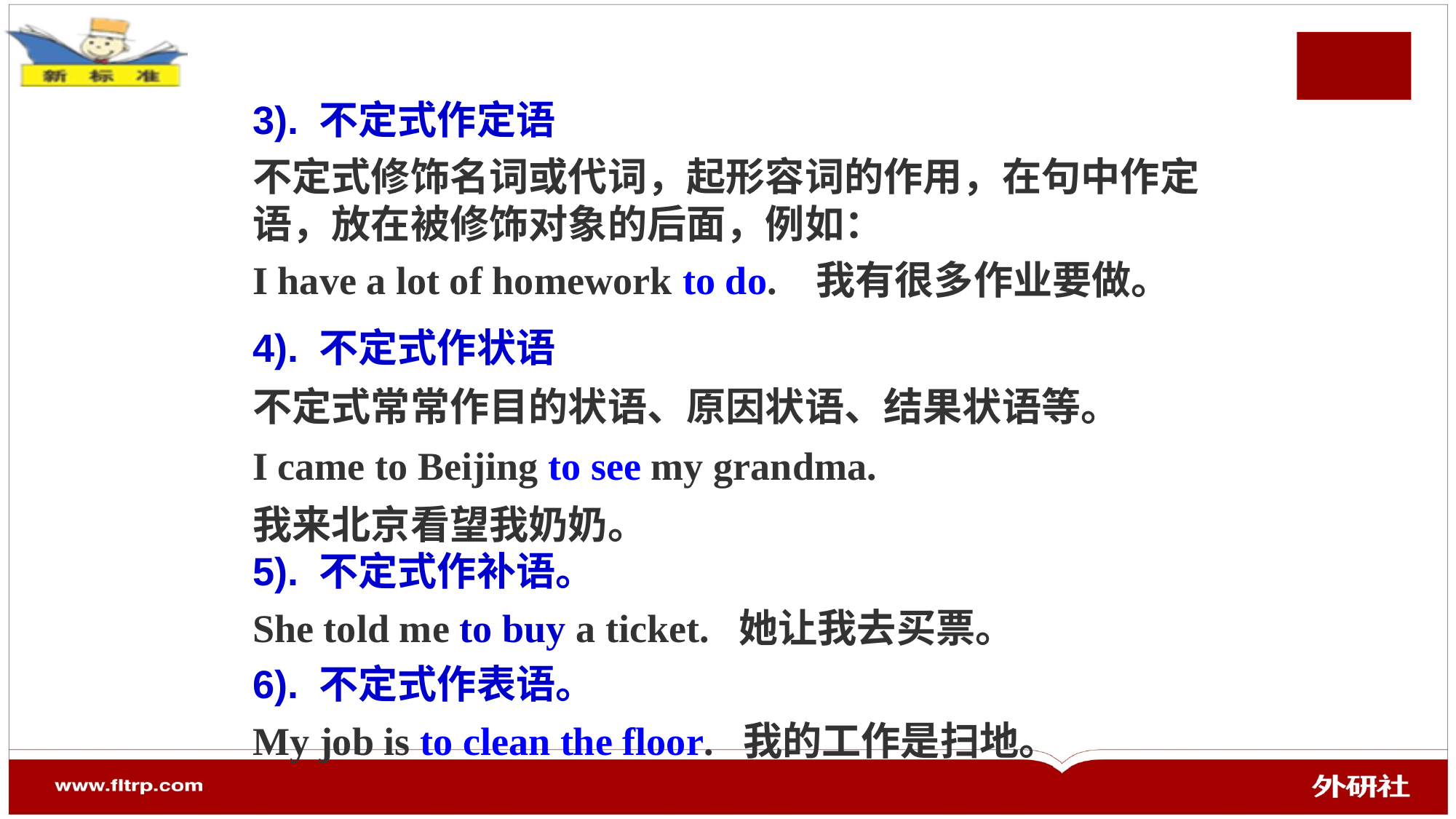

3). 不定式作定语
不定式修饰名词或代词，起形容词的作用，在句中作定语，放在被修饰对象的后面，例如：
I have a lot of homework to do.   我有很多作业要做。
4). 不定式作状语
不定式常常作目的状语、原因状语、结果状语等。
I came to Beijing to see my grandma.
我来北京看望我奶奶。
5). 不定式作补语。
She told me to buy a ticket.  她让我去买票。
6). 不定式作表语。
My job is to clean the floor.  我的工作是扫地。